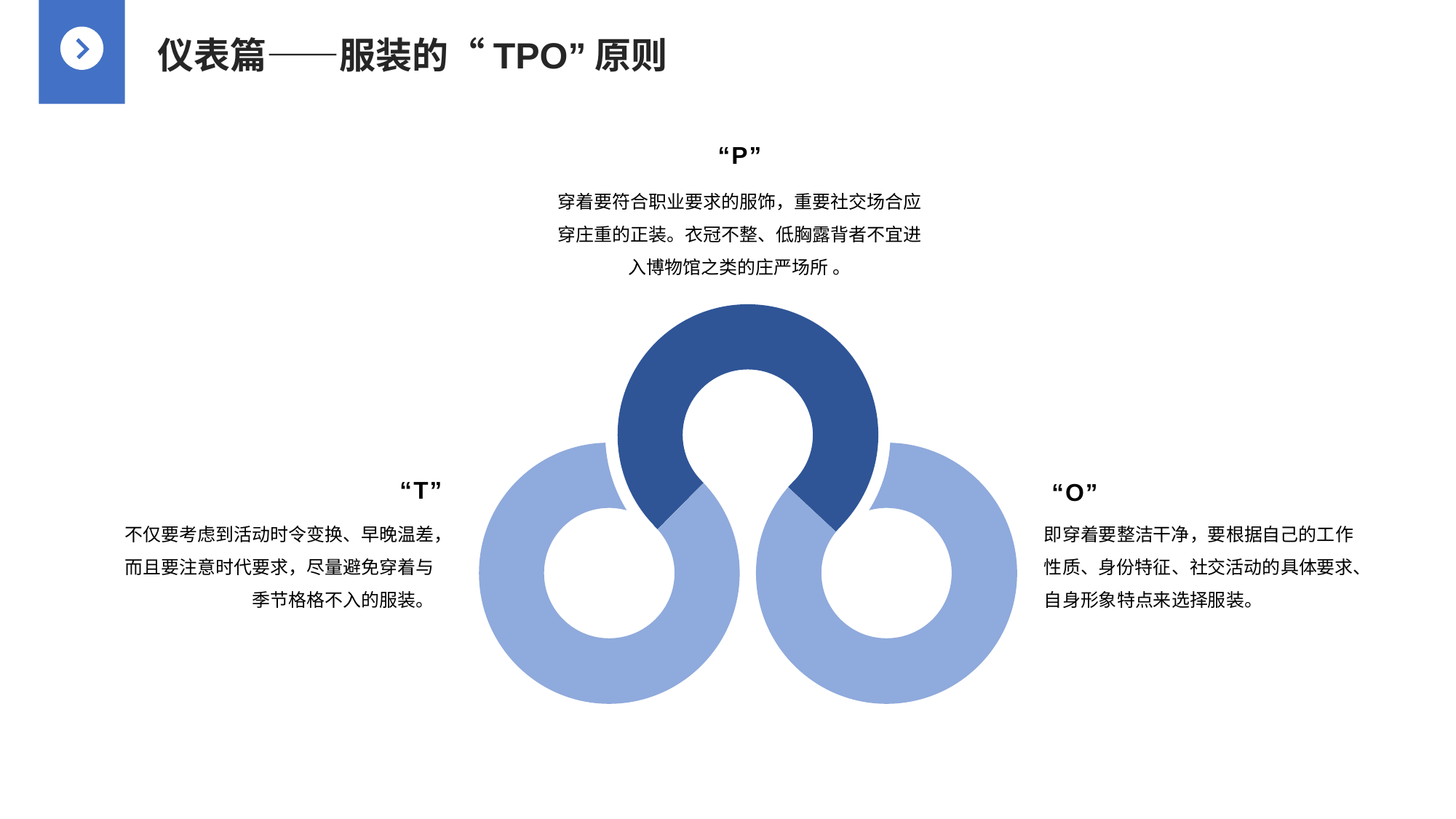

仪表篇——服装的“TPO”原则
“P”
穿着要符合职业要求的服饰，重要社交场合应穿庄重的正装。衣冠不整、低胸露背者不宜进入博物馆之类的庄严场所 。

“T”
“O”
不仅要考虑到活动时令变换、早晚温差，而且要注意时代要求，尽量避免穿着与季节格格不入的服装。
即穿着要整洁干净，要根据自己的工作性质、身份特征、社交活动的具体要求、自身形象特点来选择服装。